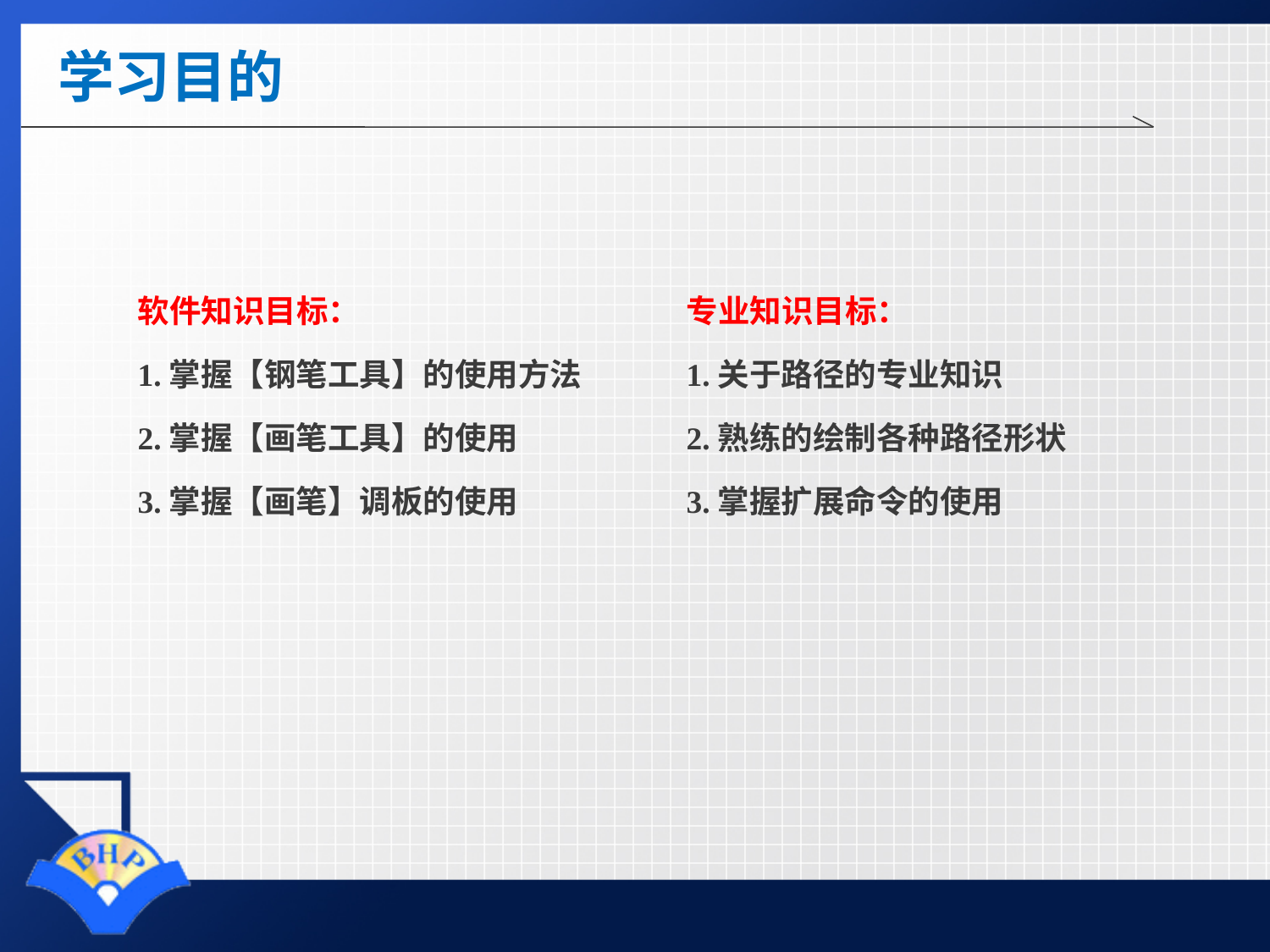

# 学习目的
软件知识目标：
1.掌握【钢笔工具】的使用方法
2.掌握【画笔工具】的使用
3.掌握【画笔】调板的使用
专业知识目标：
1.关于路径的专业知识
2.熟练的绘制各种路径形状
3.掌握扩展命令的使用